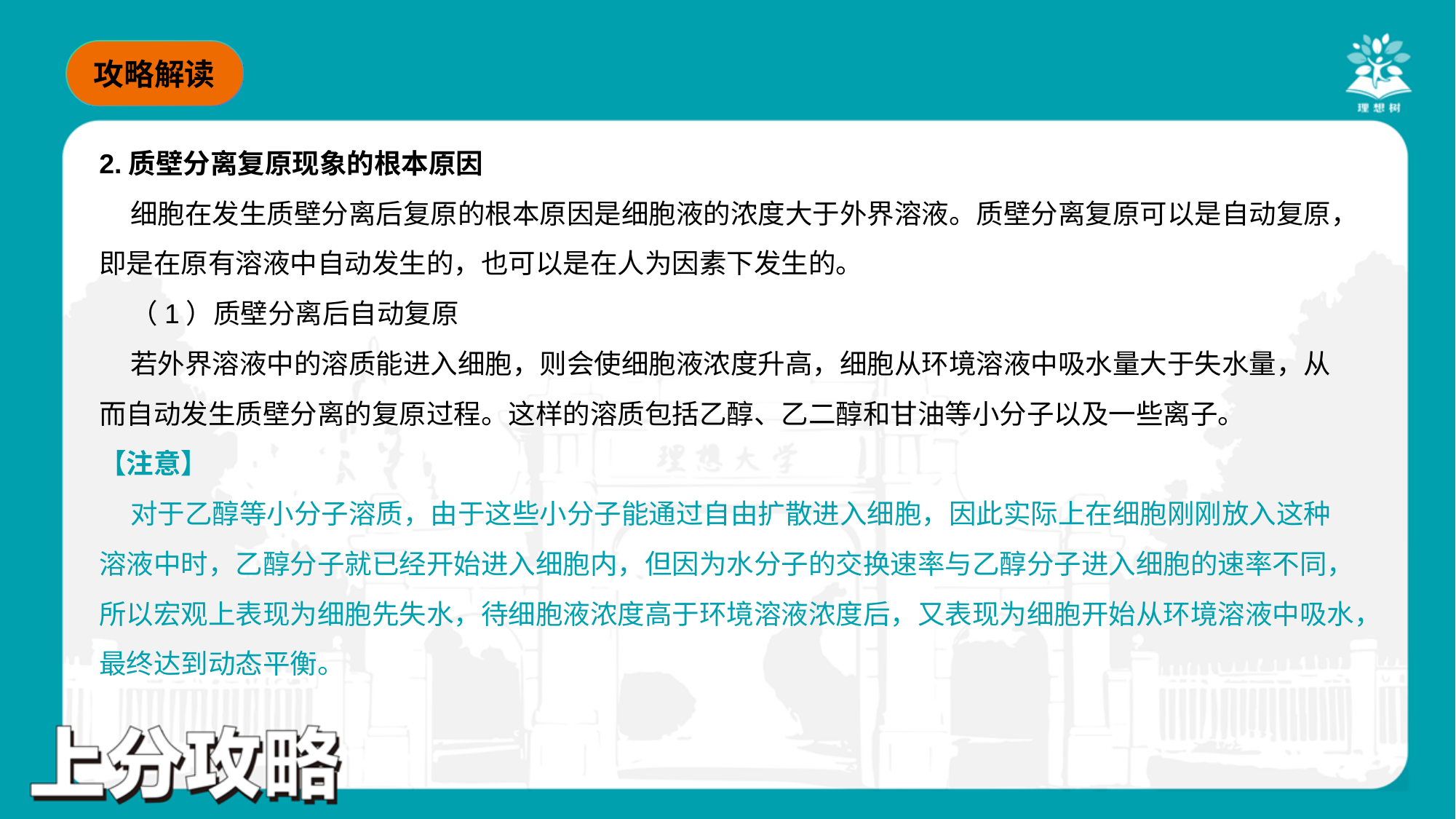

2.质壁分离复原现象的根本原因
    细胞在发生质壁分离后复原的根本原因是细胞液的浓度大于外界溶液。质壁分离复原可以是自动复原，
即是在原有溶液中自动发生的，也可以是在人为因素下发生的。
    （1）质壁分离后自动复原
    若外界溶液中的溶质能进入细胞，则会使细胞液浓度升高，细胞从环境溶液中吸水量大于失水量，从
而自动发生质壁分离的复原过程。这样的溶质包括乙醇、乙二醇和甘油等小分子以及一些离子。
【注意】
    对于乙醇等小分子溶质，由于这些小分子能通过自由扩散进入细胞，因此实际上在细胞刚刚放入这种
溶液中时，乙醇分子就已经开始进入细胞内，但因为水分子的交换速率与乙醇分子进入细胞的速率不同，
所以宏观上表现为细胞先失水，待细胞液浓度高于环境溶液浓度后，又表现为细胞开始从环境溶液中吸水，
最终达到动态平衡。